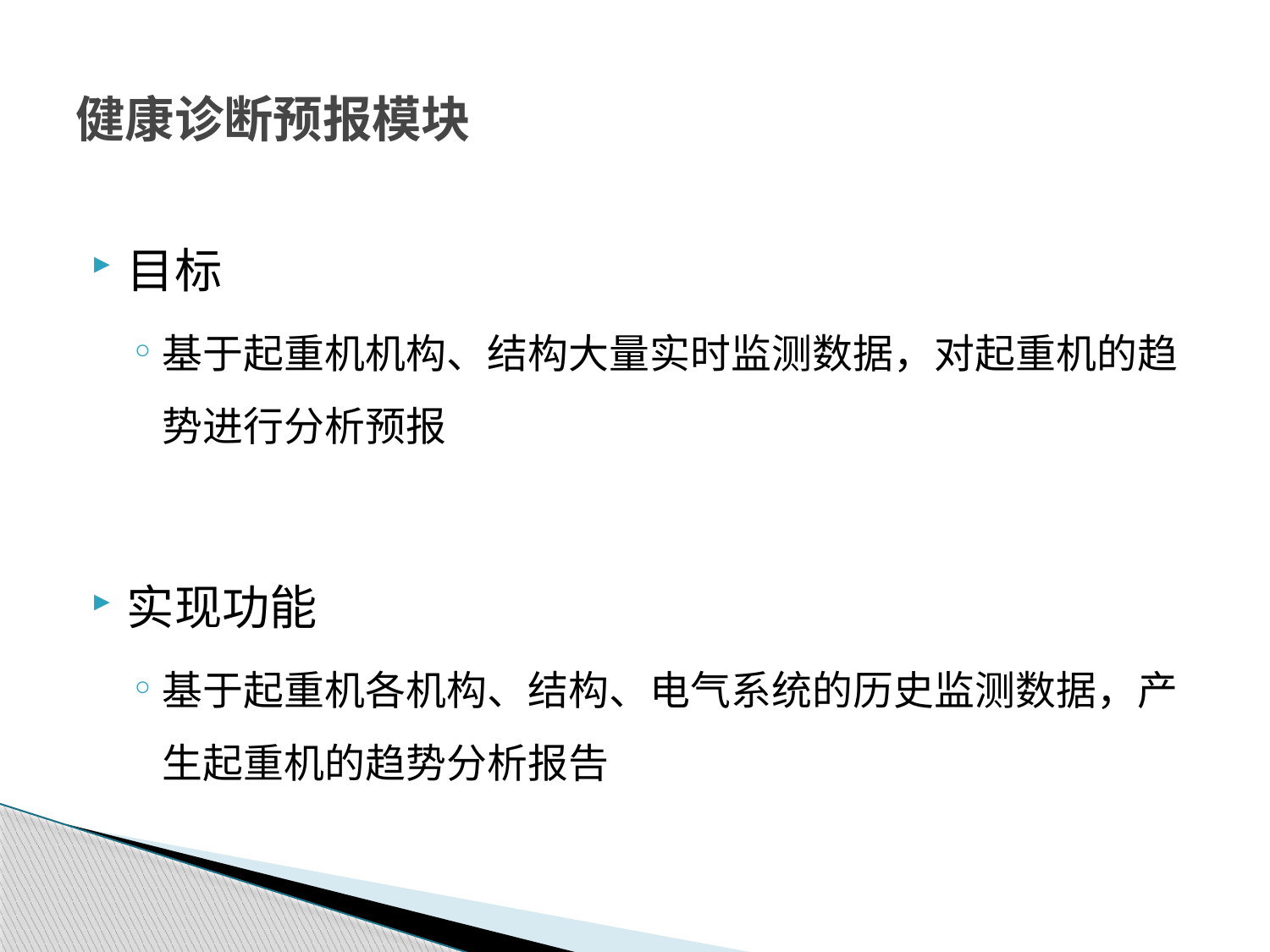

# 健康诊断预报模块
目标
基于起重机机构、结构大量实时监测数据，对起重机的趋势进行分析预报

实现功能
基于起重机各机构、结构、电气系统的历史监测数据，产生起重机的趋势分析报告